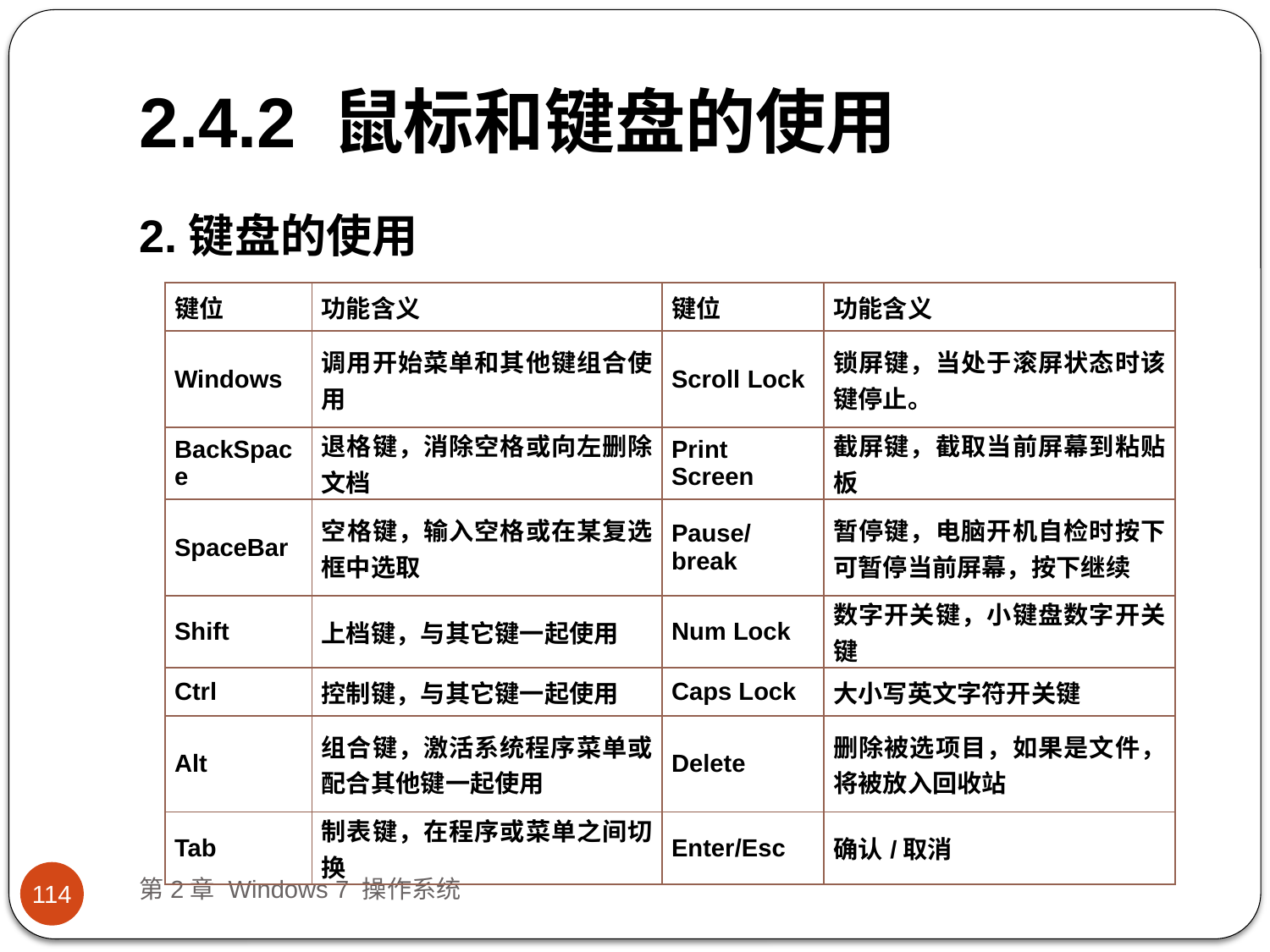

# 2.4.2 鼠标和键盘的使用
2.键盘的使用

| 键位 | 功能含义 | 键位 | 功能含义 |
| --- | --- | --- | --- |
| Windows | 调用开始菜单和其他键组合使用 | Scroll Lock | 锁屏键，当处于滚屏状态时该键停止。 |
| BackSpace | 退格键，消除空格或向左删除文档 | Print Screen | 截屏键，截取当前屏幕到粘贴板 |
| SpaceBar | 空格键，输入空格或在某复选框中选取 | Pause/break | 暂停键，电脑开机自检时按下可暂停当前屏幕，按下继续 |
| Shift | 上档键，与其它键一起使用 | Num Lock | 数字开关键，小键盘数字开关键 |
| Ctrl | 控制键，与其它键一起使用 | Caps Lock | 大小写英文字符开关键 |
| Alt | 组合键，激活系统程序菜单或配合其他键一起使用 | Delete | 删除被选项目，如果是文件，将被放入回收站 |
| Tab | 制表键，在程序或菜单之间切换 | Enter/Esc | 确认/取消 |
第2章 Windows 7 操作系统
114